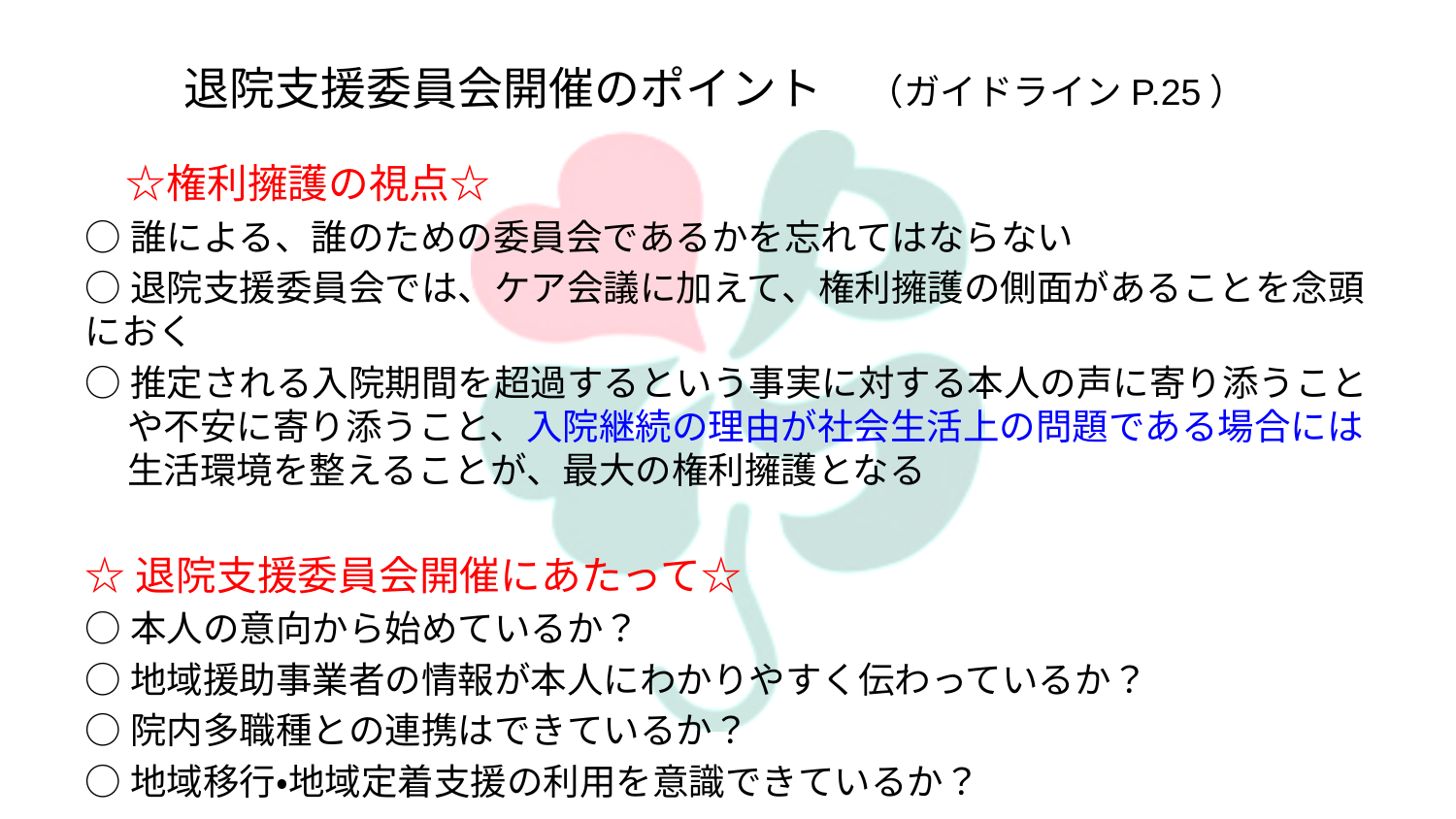

退院支援委員会開催のポイント　 （ガイドラインP.25）

　☆権利擁護の視点☆
○誰による、誰のための委員会であるかを忘れてはならない
○退院支援委員会では、ケア会議に加えて、権利擁護の側面があることを念頭におく
○推定される入院期間を超過するという事実に対する本人の声に寄り添うことや不安に寄り添うこと、入院継続の理由が社会生活上の問題である場合には生活環境を整えることが、最大の権利擁護となる

☆退院支援委員会開催にあたって☆
○本人の意向から始めているか？
○地域援助事業者の情報が本人にわかりやすく伝わっているか？
○院内多職種との連携はできているか？
○地域移行・地域定着支援の利用を意識できているか？